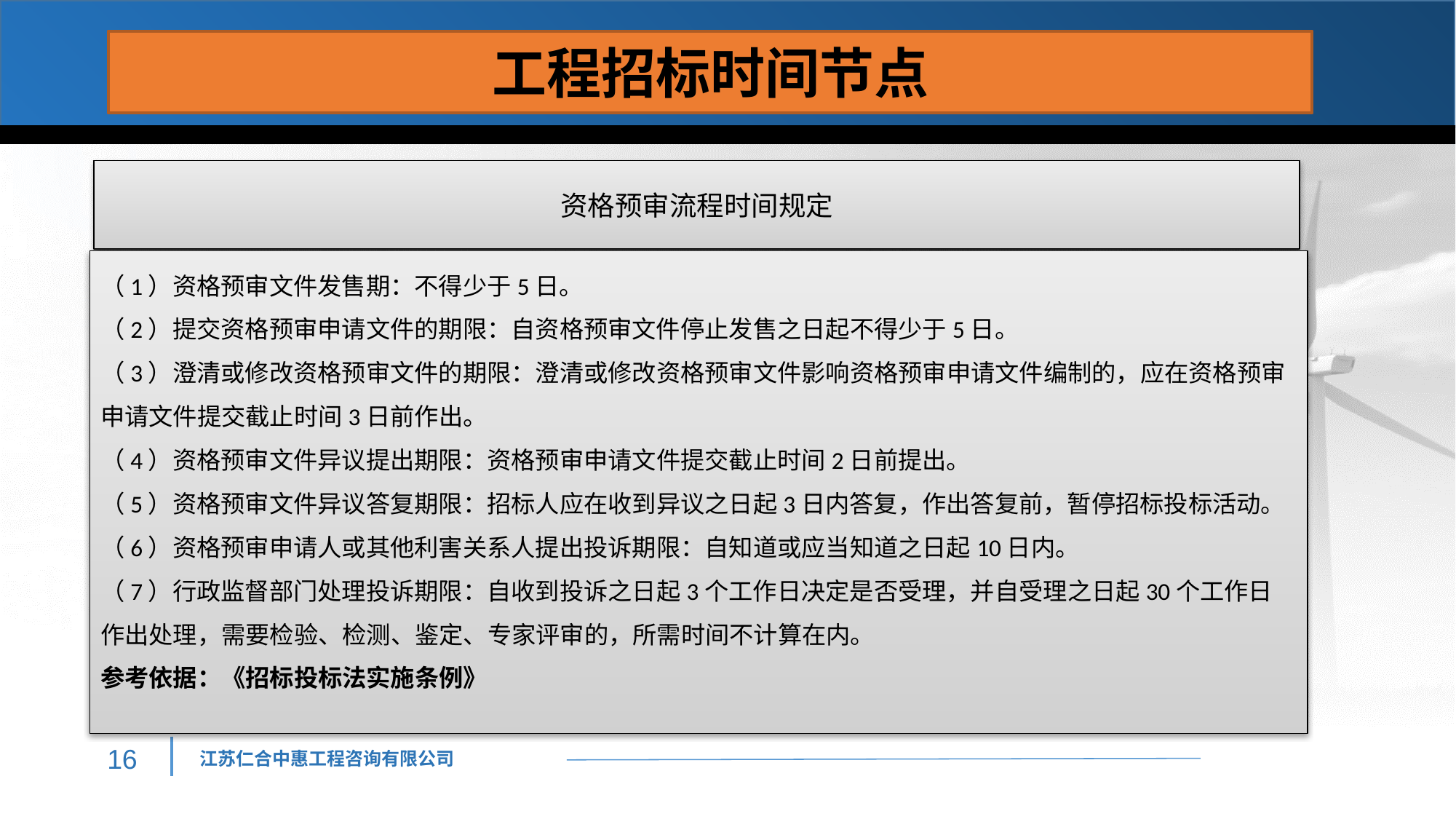

工程招标时间节点
资格预审流程时间规定
（1）资格预审文件发售期：不得少于5日。
（2）提交资格预审申请文件的期限：自资格预审文件停止发售之日起不得少于5日。
（3）澄清或修改资格预审文件的期限：澄清或修改资格预审文件影响资格预审申请文件编制的，应在资格预审申请文件提交截止时间3日前作出。
（4）资格预审文件异议提出期限：资格预审申请文件提交截止时间2日前提出。
（5）资格预审文件异议答复期限：招标人应在收到异议之日起3日内答复，作出答复前，暂停招标投标活动。
（6）资格预审申请人或其他利害关系人提出投诉期限：自知道或应当知道之日起10日内。
（7）行政监督部门处理投诉期限：自收到投诉之日起3个工作日决定是否受理，并自受理之日起30个工作日作出处理，需要检验、检测、鉴定、专家评审的，所需时间不计算在内。
参考依据：《招标投标法实施条例》

16